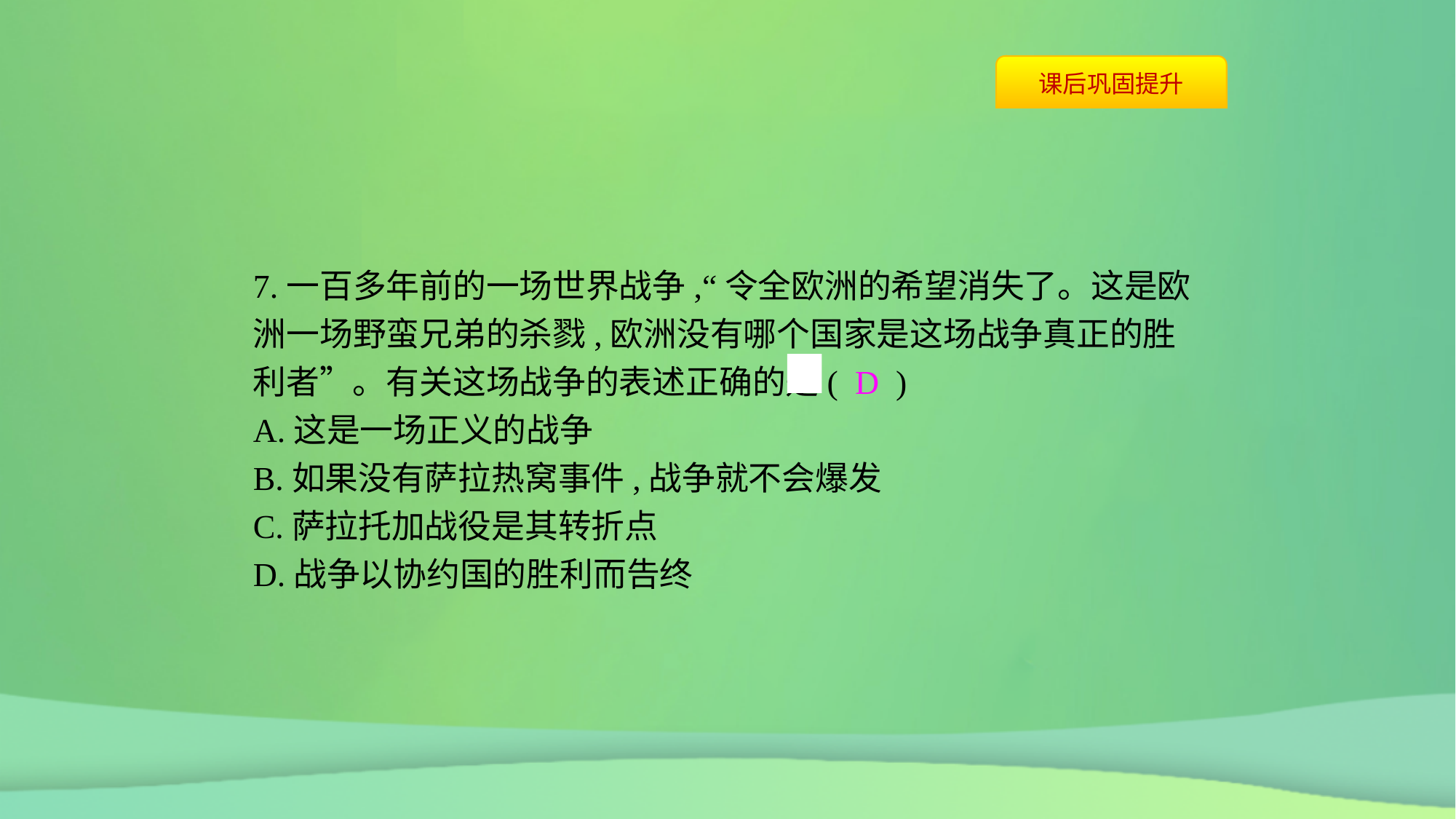

7.一百多年前的一场世界战争,“令全欧洲的希望消失了。这是欧洲一场野蛮兄弟的杀戮,欧洲没有哪个国家是这场战争真正的胜利者”。有关这场战争的表述正确的是(  D  )
A.这是一场正义的战争
B.如果没有萨拉热窝事件,战争就不会爆发
C.萨拉托加战役是其转折点
D.战争以协约国的胜利而告终